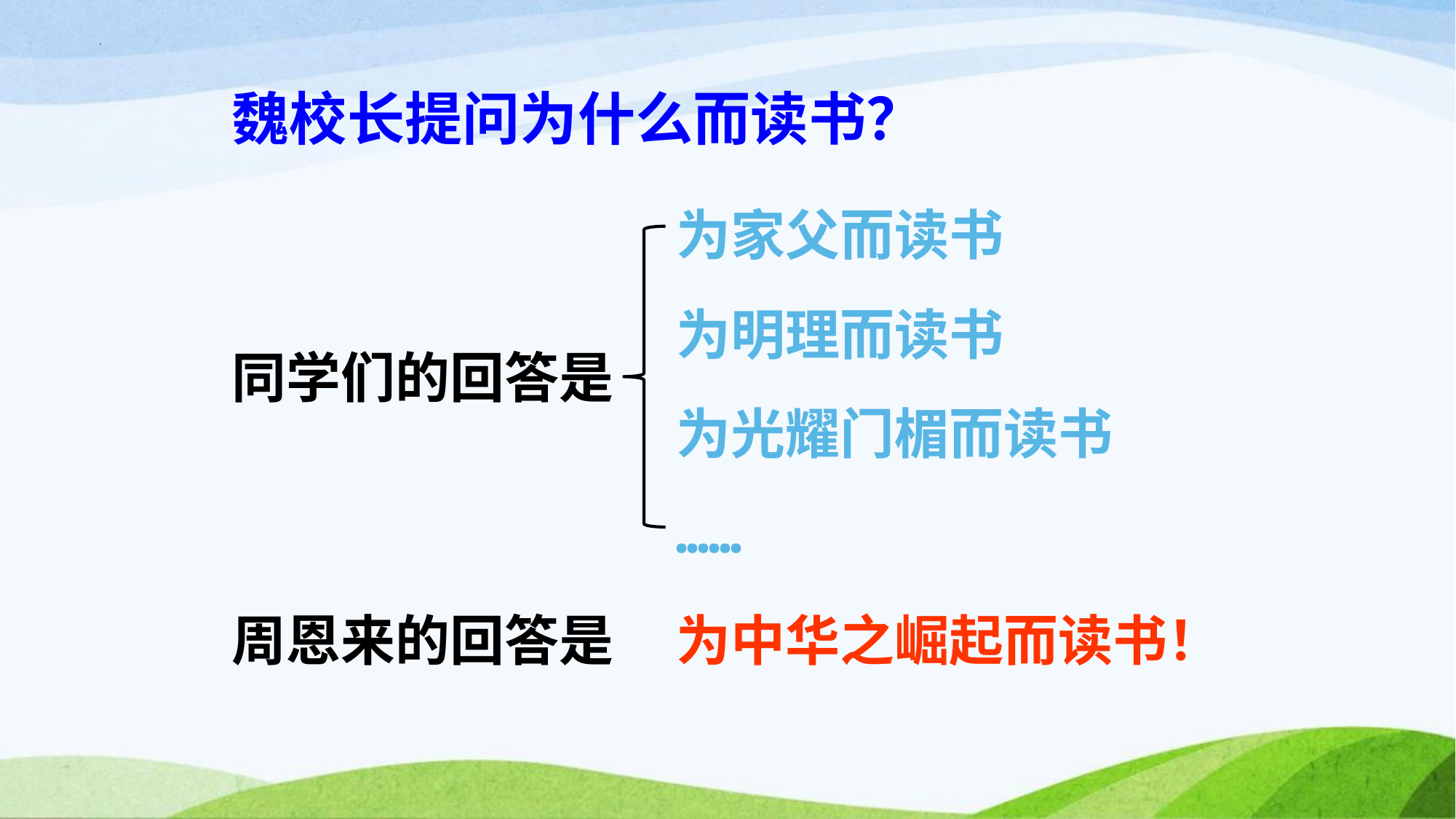

魏校长提问为什么而读书？
为家父而读书

为明理而读书
同学们的回答是
为光耀门楣而读书
……
周恩来的回答是
为中华之崛起而读书！